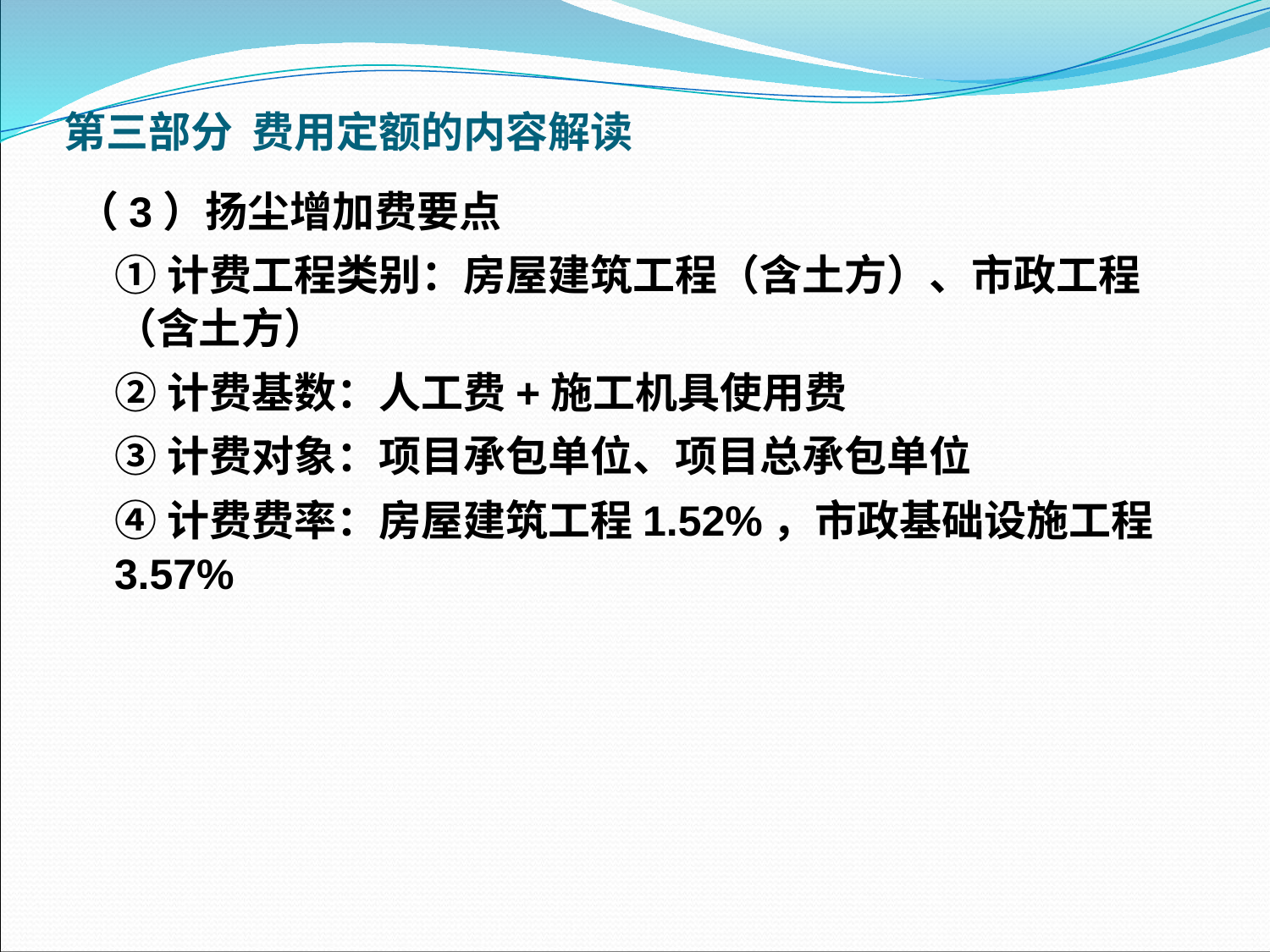

第三部分  费用定额的内容解读
（3）扬尘增加费要点
    ①计费工程类别：房屋建筑工程（含土方）、市政工程（含土方）
    ②计费基数：人工费+施工机具使用费
    ③计费对象：项目承包单位、项目总承包单位
    ④计费费率：房屋建筑工程1.52%，市政基础设施工程3.57%